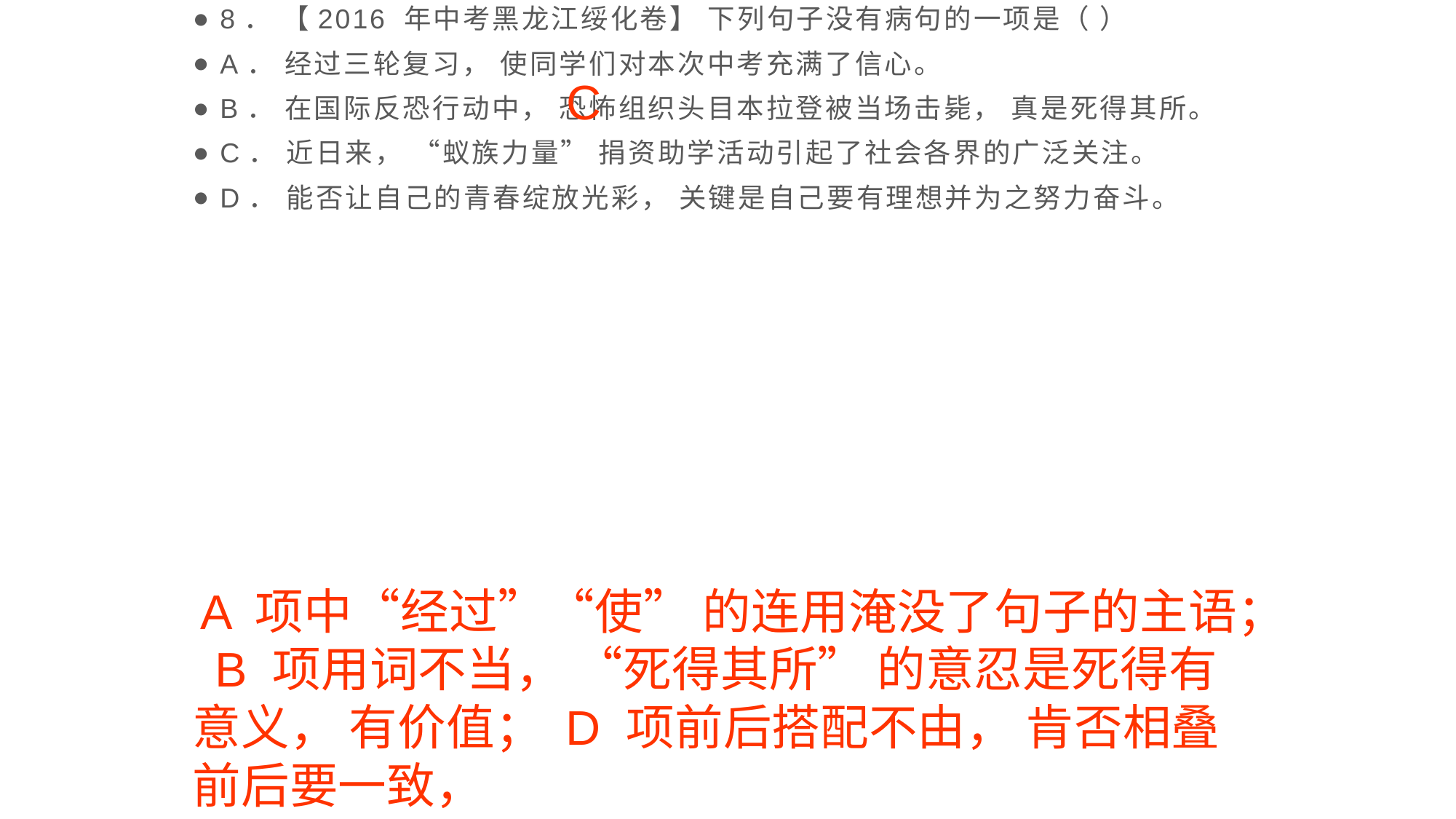

8． 【2016 年中考黑龙江绥化卷】 下列句子没有病句的一项是（ ）
A． 经过三轮复习， 使同学们对本次中考充满了信心。
B． 在国际反恐行动中， 恐怖组织头目本拉登被当场击毙， 真是死得其所。
C． 近日来， “蚁族力量” 捐资助学活动引起了社会各界的广泛关注。
D． 能否让自己的青春绽放光彩， 关键是自己要有理想并为之努力奋斗。
C
 A 项中“经过”“使” 的连用淹没了句子的主语； B 项用词不当， “死得其所” 的意忍是死得有意义， 有价值； D 项前后搭配不由， 肯否相叠前后要一致，